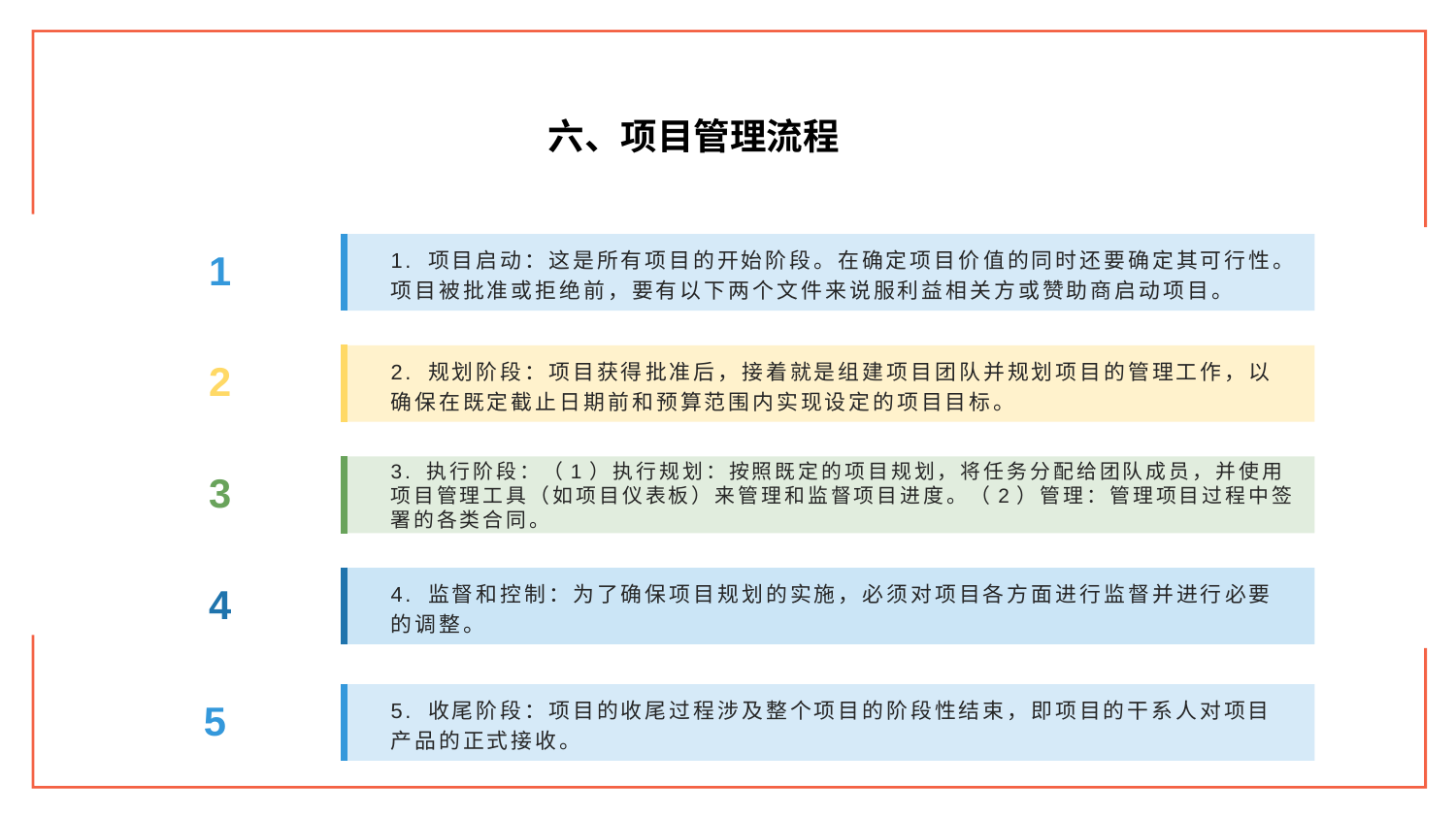

六、项目管理流程
1. 项目启动：这是所有项目的开始阶段。在确定项目价值的同时还要确定其可行性。项目被批准或拒绝前，要有以下两个文件来说服利益相关方或赞助商启动项目。

1
2. 规划阶段：项目获得批准后，接着就是组建项目团队并规划项目的管理工作，以确保在既定截止日期前和预算范围内实现设定的项目目标。

2
3. 执行阶段：（1）执行规划：按照既定的项目规划，将任务分配给团队成员，并使用项目管理工具（如项目仪表板）来管理和监督项目进度。（2）管理：管理项目过程中签署的各类合同。

3
4. 监督和控制：为了确保项目规划的实施，必须对项目各方面进行监督并进行必要的调整。

4
5. 收尾阶段：项目的收尾过程涉及整个项目的阶段性结束，即项目的干系人对项目产品的正式接收。

5